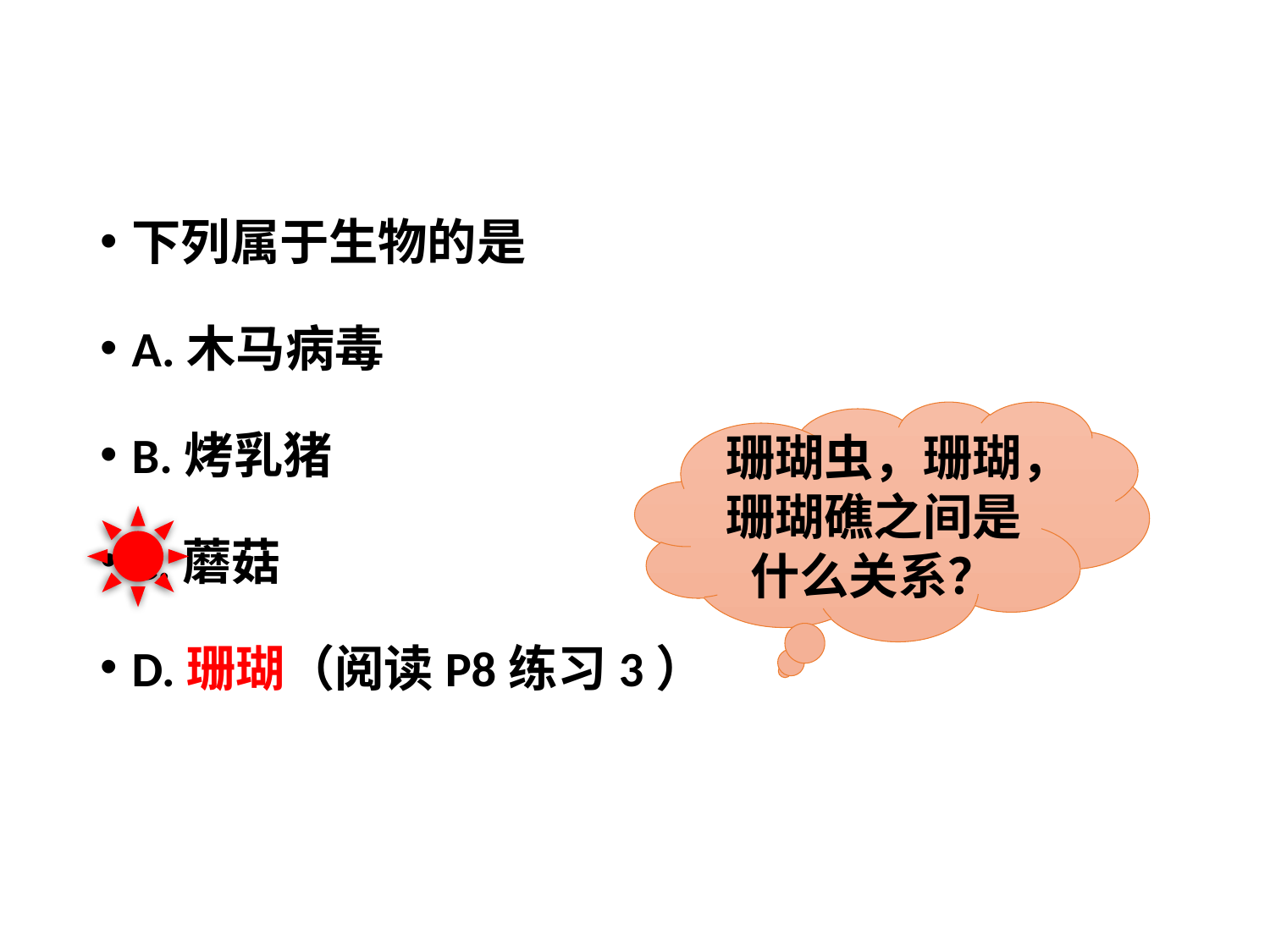

下列属于生物的是
A.木马病毒
B.烤乳猪
C.蘑菇
D.珊瑚（阅读P8练习3）
珊瑚虫，珊瑚，珊瑚礁之间是什么关系？